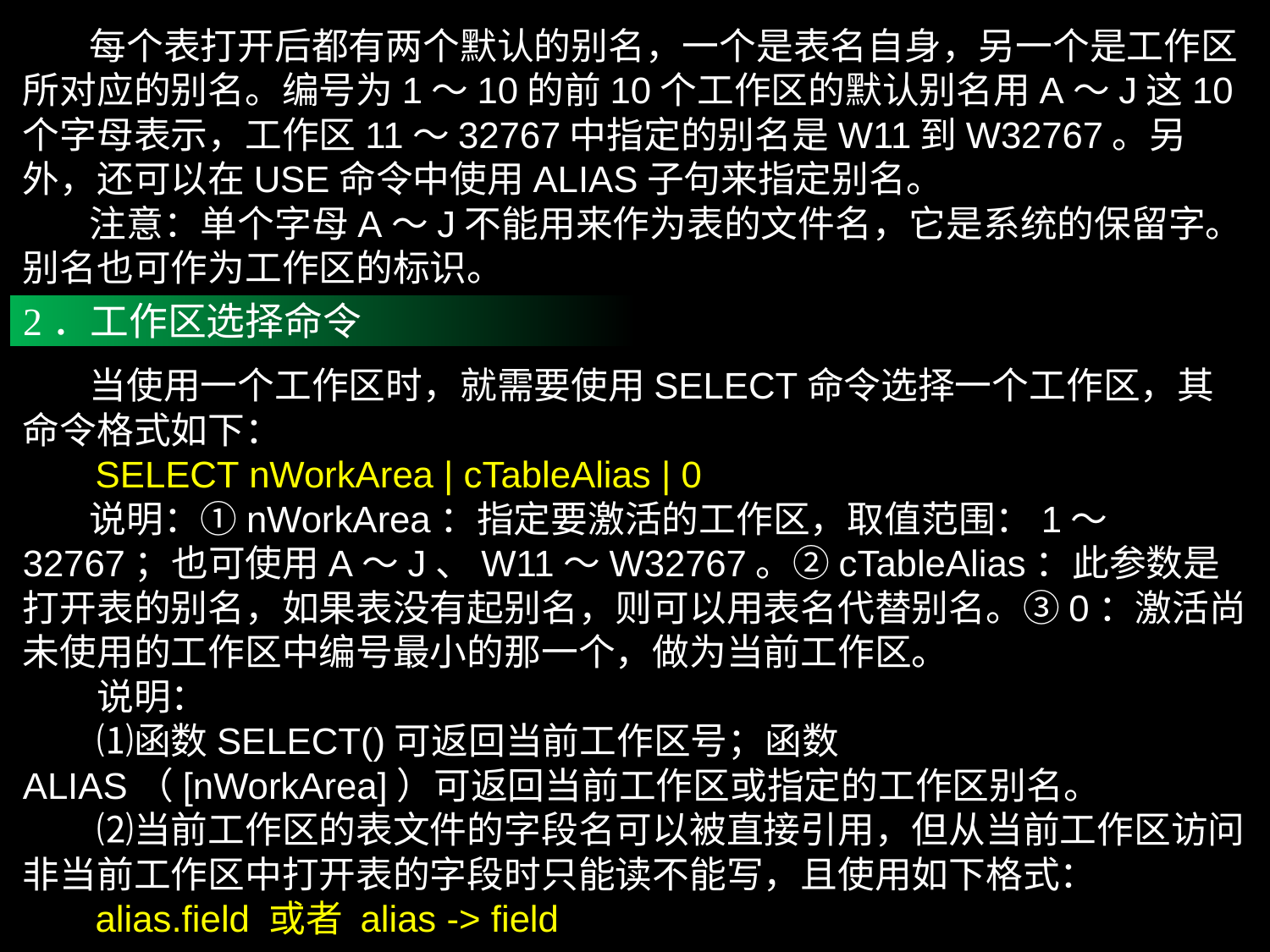

每个表打开后都有两个默认的别名，一个是表名自身，另一个是工作区所对应的别名。编号为1～10的前10个工作区的默认别名用A～J这10个字母表示，工作区11～32767中指定的别名是W11到W32767。另外，还可以在USE命令中使用ALIAS子句来指定别名。
       注意：单个字母A～J不能用来作为表的文件名，它是系统的保留字。别名也可作为工作区的标识。
2．工作区选择命令
       当使用一个工作区时，就需要使用SELECT命令选择一个工作区，其命令格式如下：
       SELECT nWorkArea | cTableAlias | 0
       说明：①nWorkArea：指定要激活的工作区，取值范围：1～32767；也可使用A～J、W11～W32767。②cTableAlias：此参数是打开表的别名，如果表没有起别名，则可以用表名代替别名。③0：激活尚未使用的工作区中编号最小的那一个，做为当前工作区。
　　说明：
　　⑴函数SELECT()可返回当前工作区号；函数ALIAS（[nWorkArea]）可返回当前工作区或指定的工作区别名。
　　⑵当前工作区的表文件的字段名可以被直接引用，但从当前工作区访问非当前工作区中打开表的字段时只能读不能写，且使用如下格式：
       alias.field 或者 alias -> field